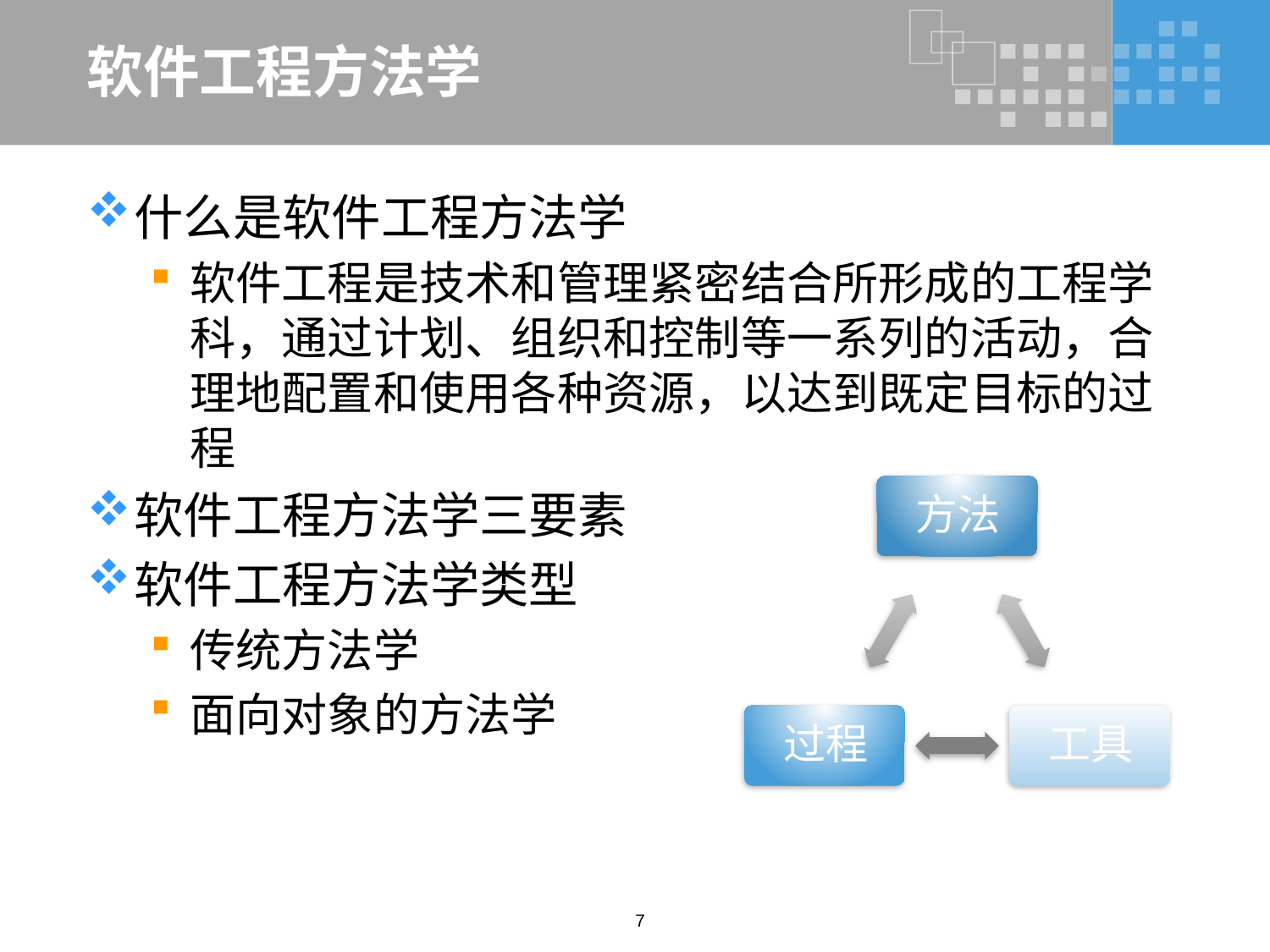

# 软件工程方法学
什么是软件工程方法学
软件工程是技术和管理紧密结合所形成的工程学科，通过计划、组织和控制等一系列的活动，合理地配置和使用各种资源，以达到既定目标的过程
软件工程方法学三要素
软件工程方法学类型
传统方法学
面向对象的方法学
方法

工具

过程

7